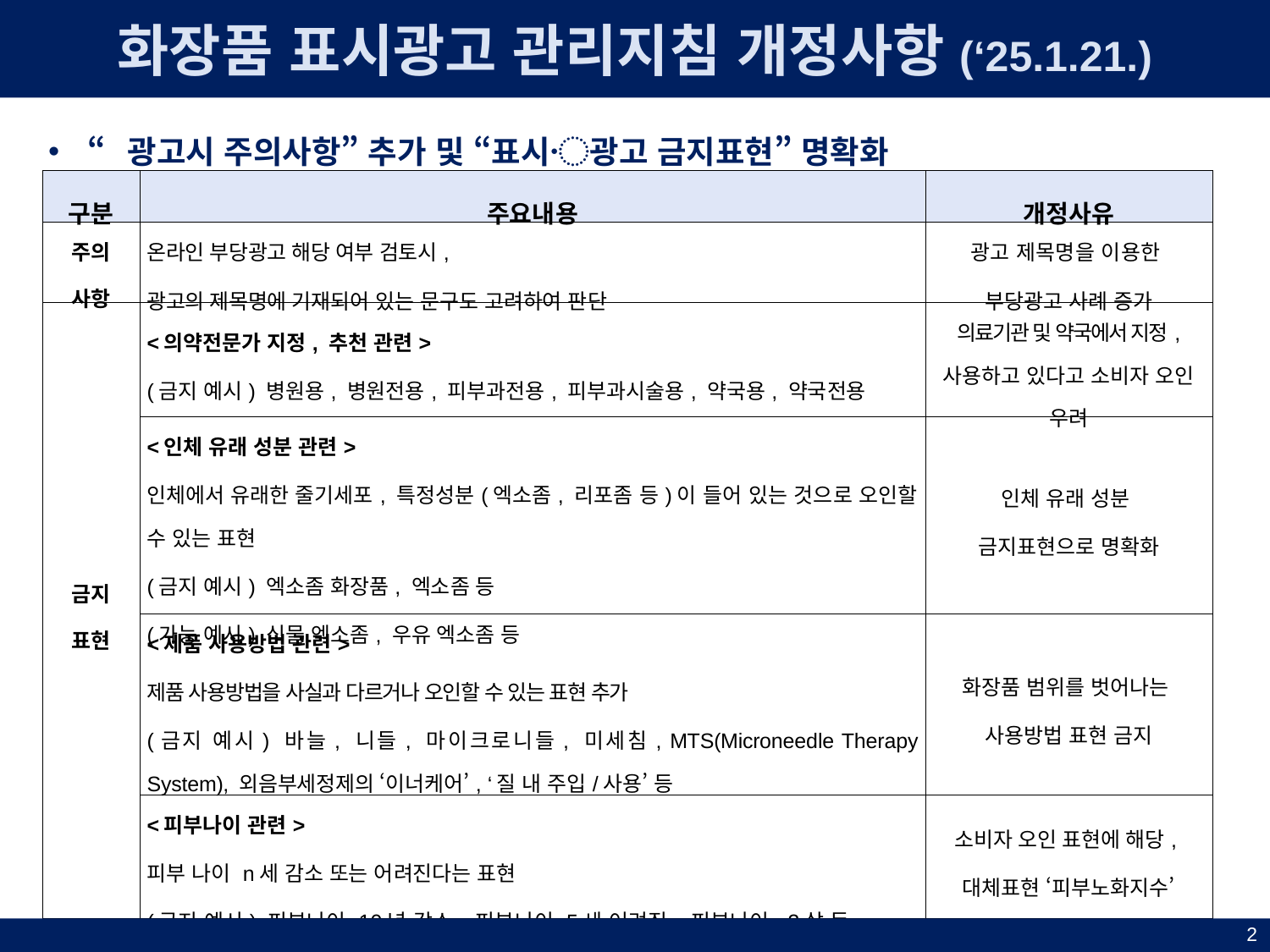

화장품 표시광고 관리지침 개정사항(‘25.1.21.)
“광고시 주의사항” 추가 및 “표시〮광고 금지표현” 명확화
| 구분 | 주요내용 | 개정사유 |
| --- | --- | --- |
| 주의 사항 | 온라인 부당광고 해당 여부 검토시, 광고의 제목명에 기재되어 있는 문구도 고려하여 판단 | 광고 제목명을 이용한 부당광고 사례 증가 |
| 금지 표현 | <의약전문가 지정, 추천 관련> (금지 예시) 병원용, 병원전용, 피부과전용, 피부과시술용, 약국용, 약국전용 | 의료기관 및 약국에서 지정, 사용하고 있다고 소비자 오인 우려 |
|  | <인체 유래 성분 관련> 인체에서 유래한 줄기세포, 특정성분(엑소좀, 리포좀 등)이 들어 있는 것으로 오인할 수 있는 표현 (금지 예시) 엑소좀 화장품, 엑소좀 등 (가능 예시) 식물 엑소좀, 우유 엑소좀 등 | 인체 유래 성분 금지표현으로 명확화 |
|  | <제품 사용방법 관련> 제품 사용방법을 사실과 다르거나 오인할 수 있는 표현 추가 (금지 예시) 바늘, 니들, 마이크로니들, 미세침, MTS(Microneedle Therapy System), 외음부세정제의 ‘이너케어’, ‘질 내 주입/사용’ 등 | 화장품 범위를 벗어나는 사용방법 표현 금지 |
|  | <피부나이 관련> 피부 나이 n세 감소 또는 어려진다는 표현 (금지 예시) 피부나이 10년 감소, 피부나이 5세 어려짐, 피부나이 -3살 등 | 소비자 오인 표현에 해당, 대체표현 ‘피부노화지수’ |
2
2